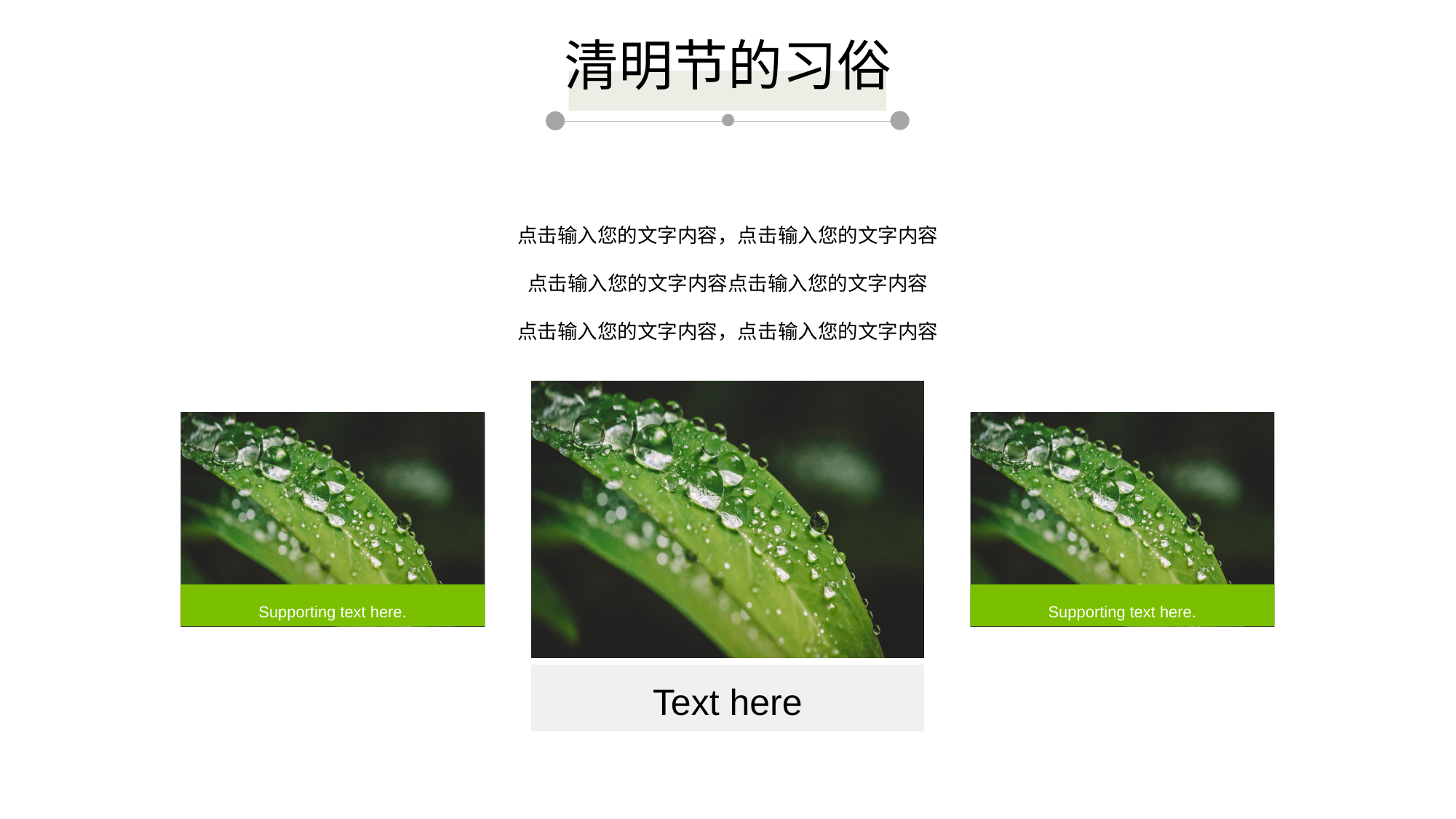

清明节的习俗

点击输入您的文字内容，点击输入您的文字内容
点击输入您的文字内容点击输入您的文字内容
点击输入您的文字内容，点击输入您的文字内容

Supporting text here.

Supporting text here.

Text here